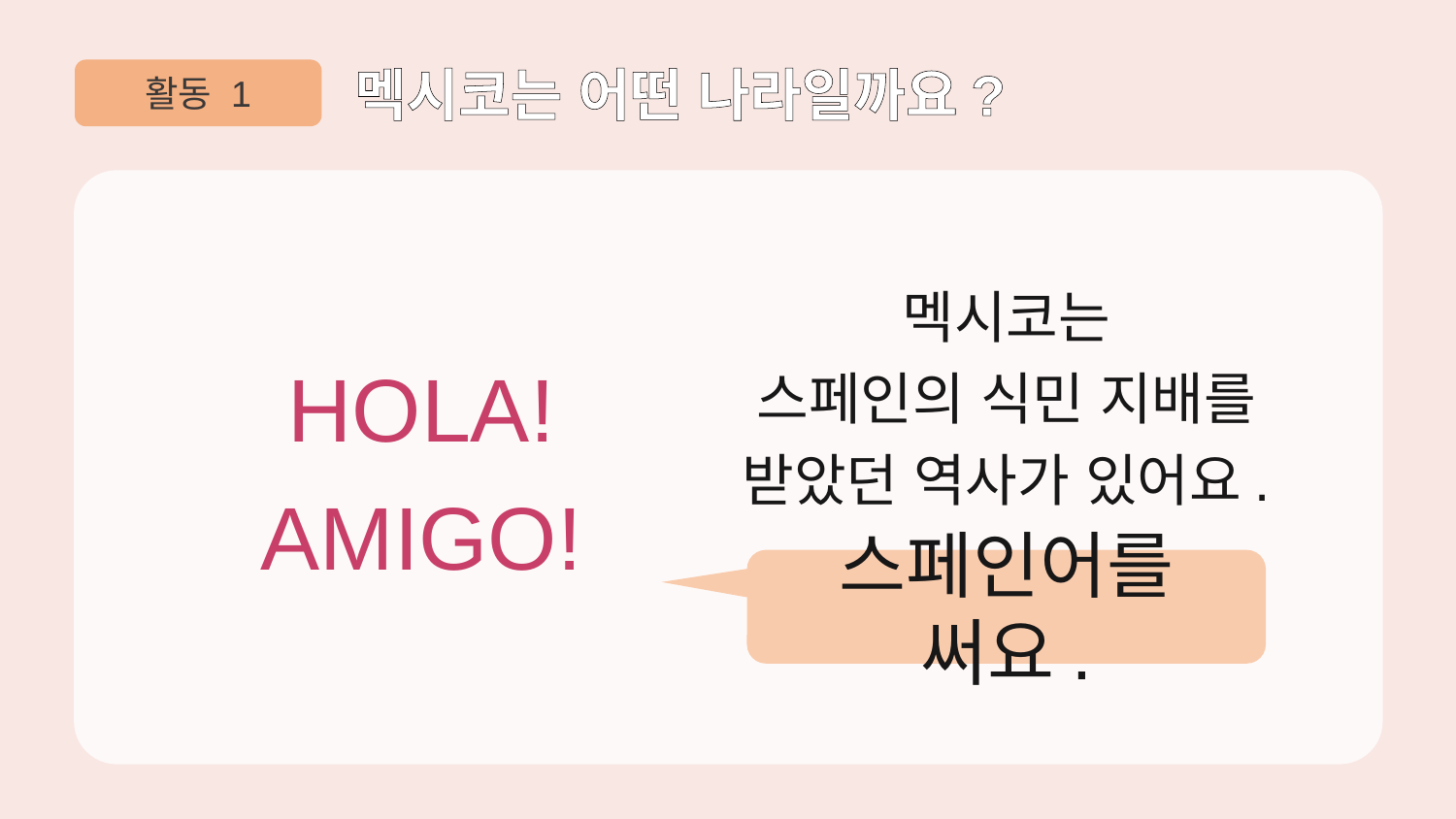

활동 1
멕시코는 어떤 나라일까요?
멕시코는
스페인의 식민 지배를
받았던 역사가 있어요.
HOLA!
AMIGO!
스페인어를 써요.